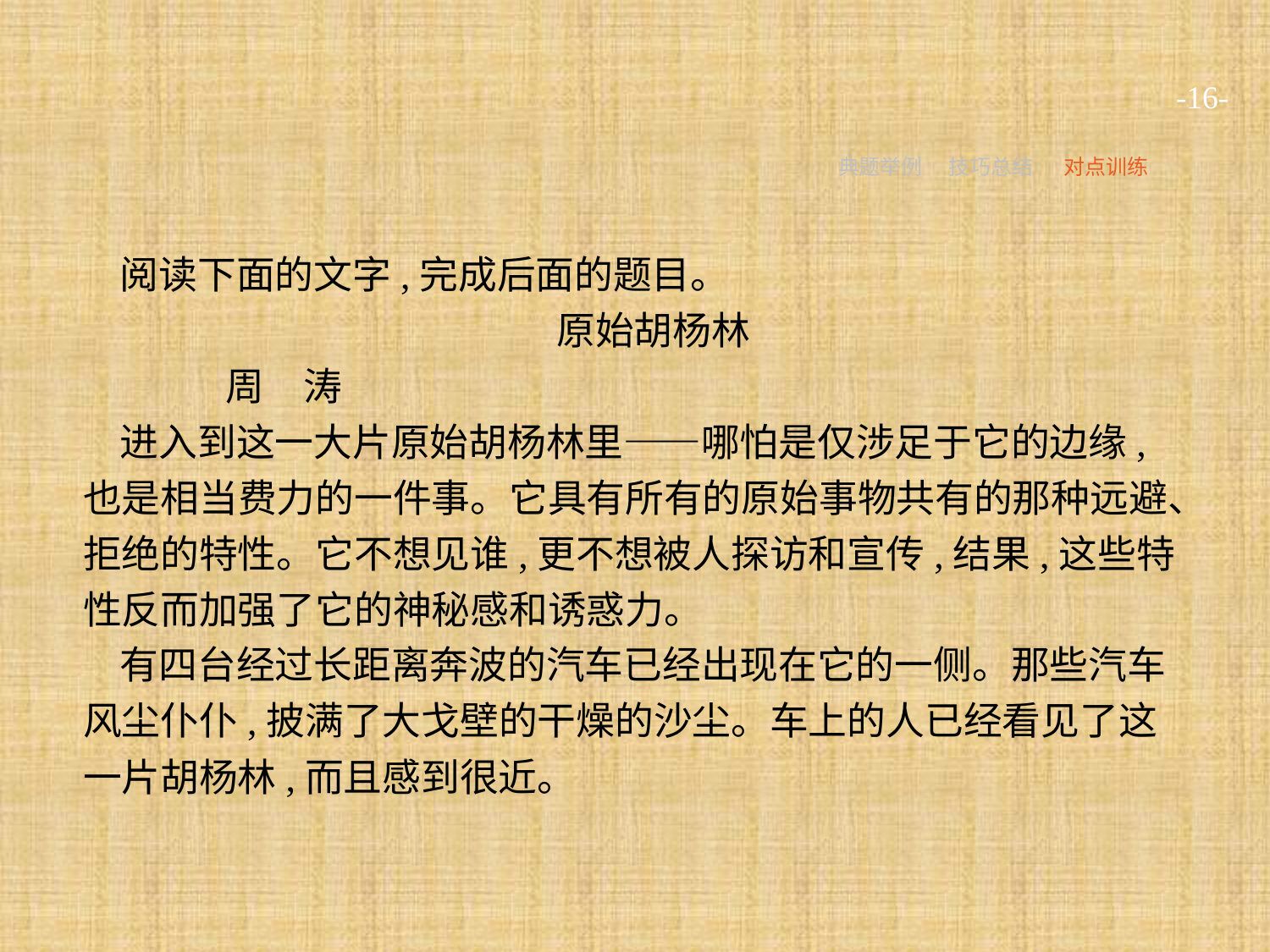

-16-
典题举例
技巧总结
对点训练
阅读下面的文字,完成后面的题目。
原始胡杨林
	周　涛
进入到这一大片原始胡杨林里——哪怕是仅涉足于它的边缘,也是相当费力的一件事。它具有所有的原始事物共有的那种远避、拒绝的特性。它不想见谁,更不想被人探访和宣传,结果,这些特性反而加强了它的神秘感和诱惑力。
有四台经过长距离奔波的汽车已经出现在它的一侧。那些汽车风尘仆仆,披满了大戈壁的干燥的沙尘。车上的人已经看见了这一片胡杨林,而且感到很近。